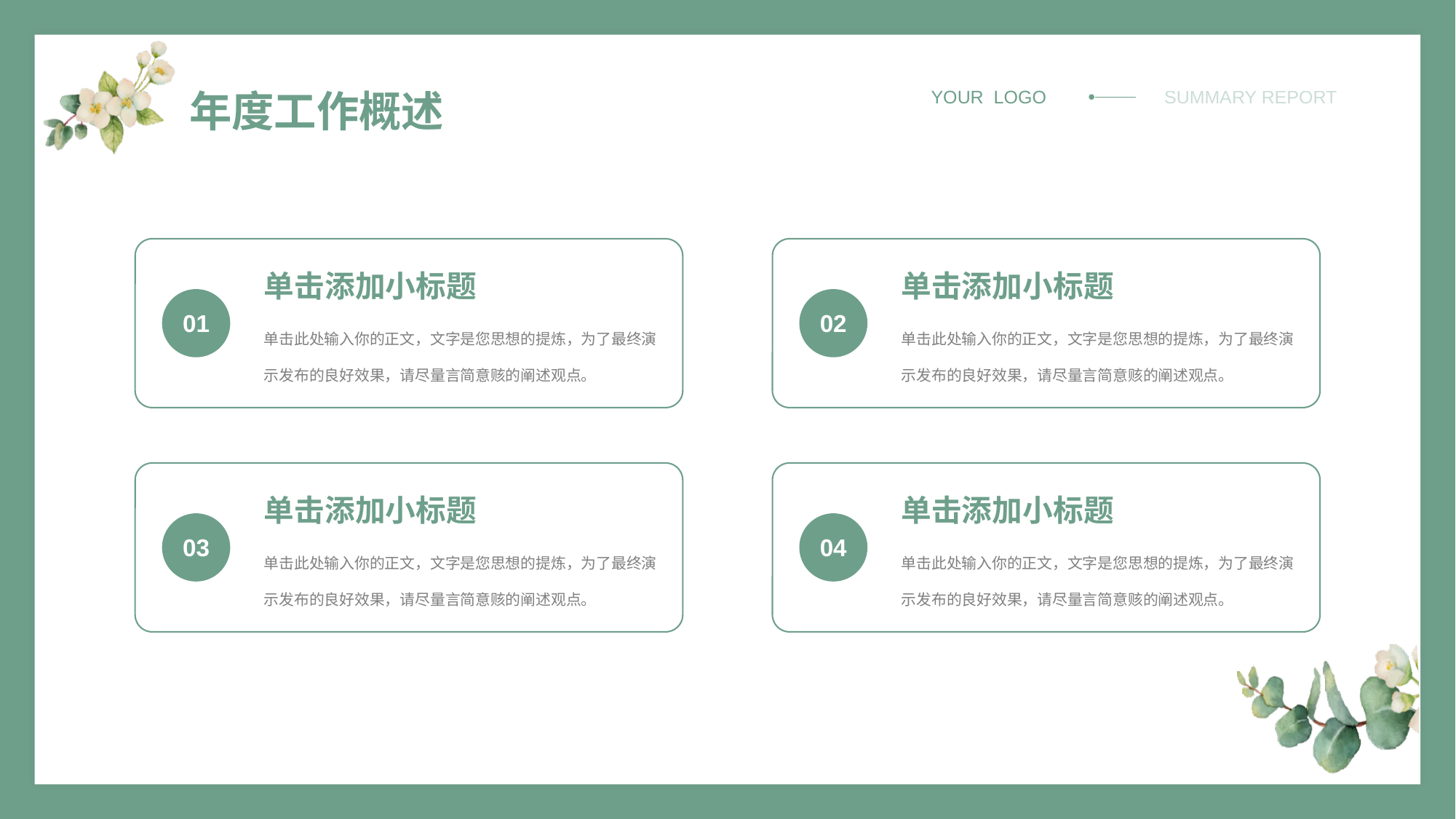

年度工作概述

单击添加小标题
单击此处输入你的正文，文字是您思想的提炼，为了最终演示发布的良好效果，请尽量言简意赅的阐述观点。

01

单击添加小标题
单击此处输入你的正文，文字是您思想的提炼，为了最终演示发布的良好效果，请尽量言简意赅的阐述观点。

02

单击添加小标题
单击此处输入你的正文，文字是您思想的提炼，为了最终演示发布的良好效果，请尽量言简意赅的阐述观点。

03

单击添加小标题
单击此处输入你的正文，文字是您思想的提炼，为了最终演示发布的良好效果，请尽量言简意赅的阐述观点。

04